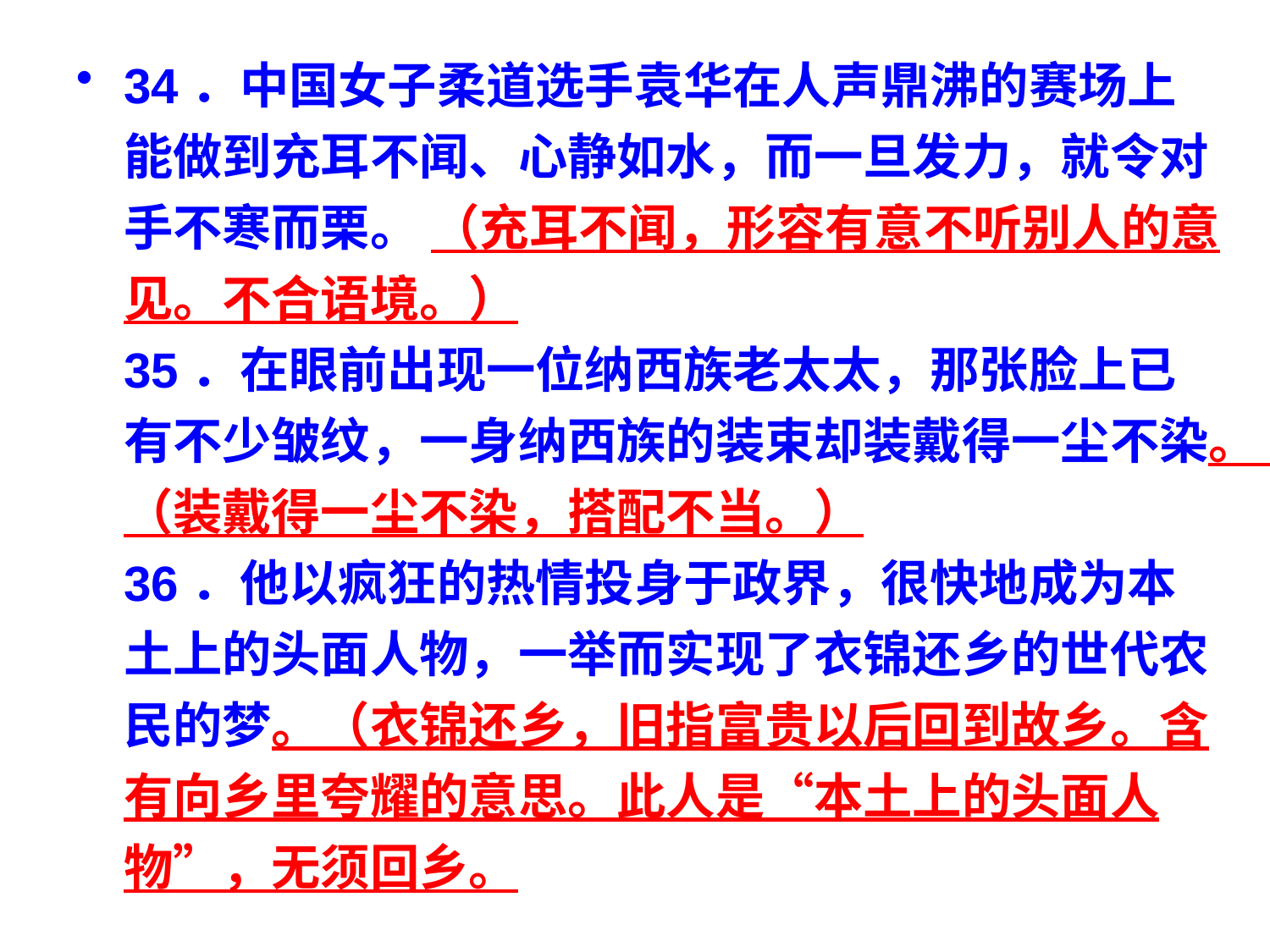

34．中国女子柔道选手袁华在人声鼎沸的赛场上能做到充耳不闻、心静如水，而一旦发力，就令对手不寒而栗。 （充耳不闻，形容有意不听别人的意见。不合语境。）
35．在眼前出现一位纳西族老太太，那张脸上已有不少皱纹，一身纳西族的装束却装戴得一尘不染。（装戴得一尘不染，搭配不当。） 
36．他以疯狂的热情投身于政界，很快地成为本土上的头面人物，一举而实现了衣锦还乡的世代农民的梦。（衣锦还乡，旧指富贵以后回到故乡。含有向乡里夸耀的意思。此人是“本土上的头面人物”，无须回乡。